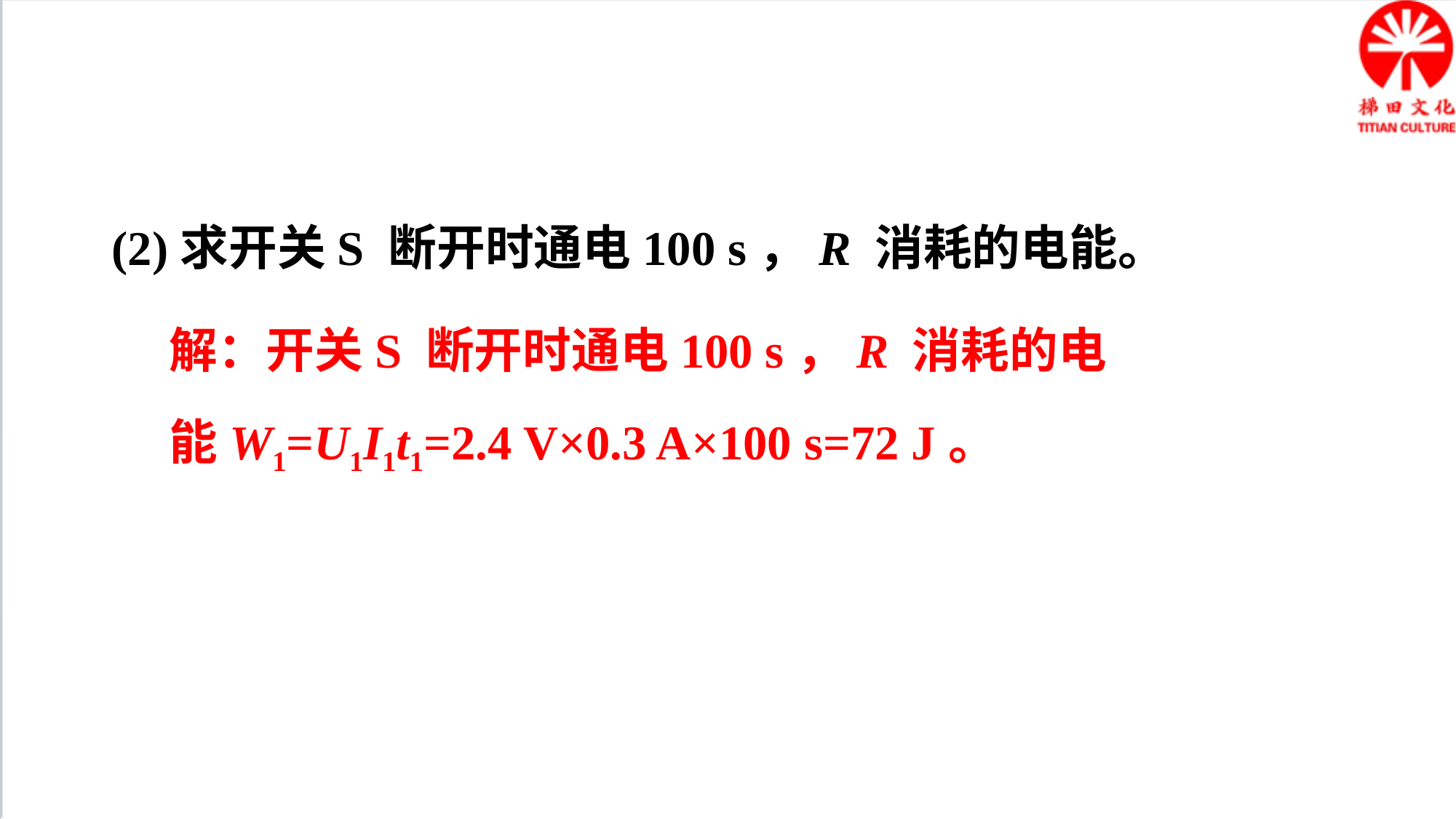

(2)求开关S 断开时通电100 s，R 消耗的电能。
解：开关S 断开时通电100 s，R 消耗的电能W1=U1I1t1=2.4 V×0.3 A×100 s=72 J。